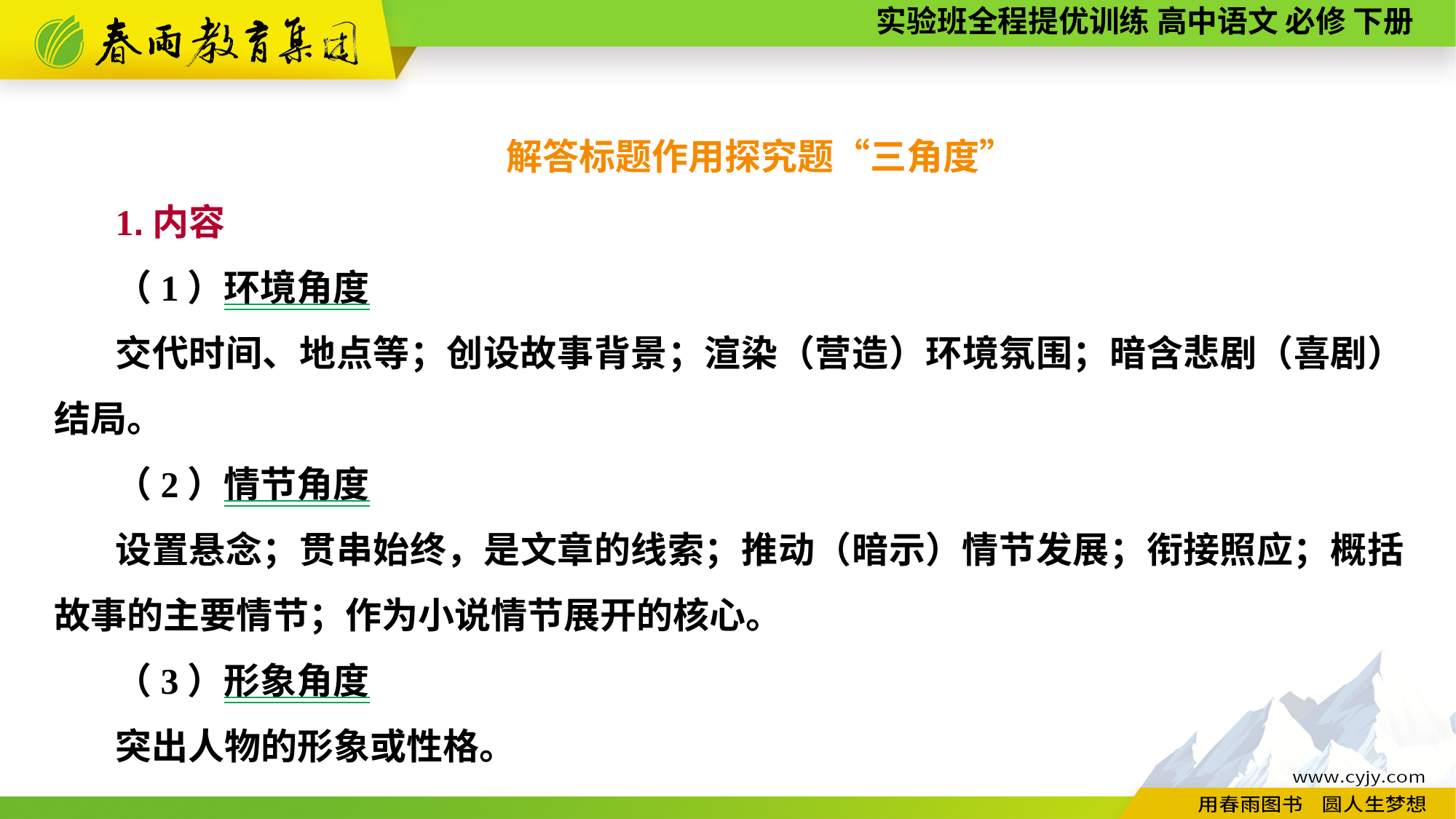

解答标题作用探究题“三角度”
1.内容
（1）环境角度
交代时间、地点等；创设故事背景；渲染（营造）环境氛围；暗含悲剧（喜剧）结局。
（2）情节角度
设置悬念；贯串始终，是文章的线索；推动（暗示）情节发展；衔接照应；概括故事的主要情节；作为小说情节展开的核心。
（3）形象角度
突出人物的形象或性格。